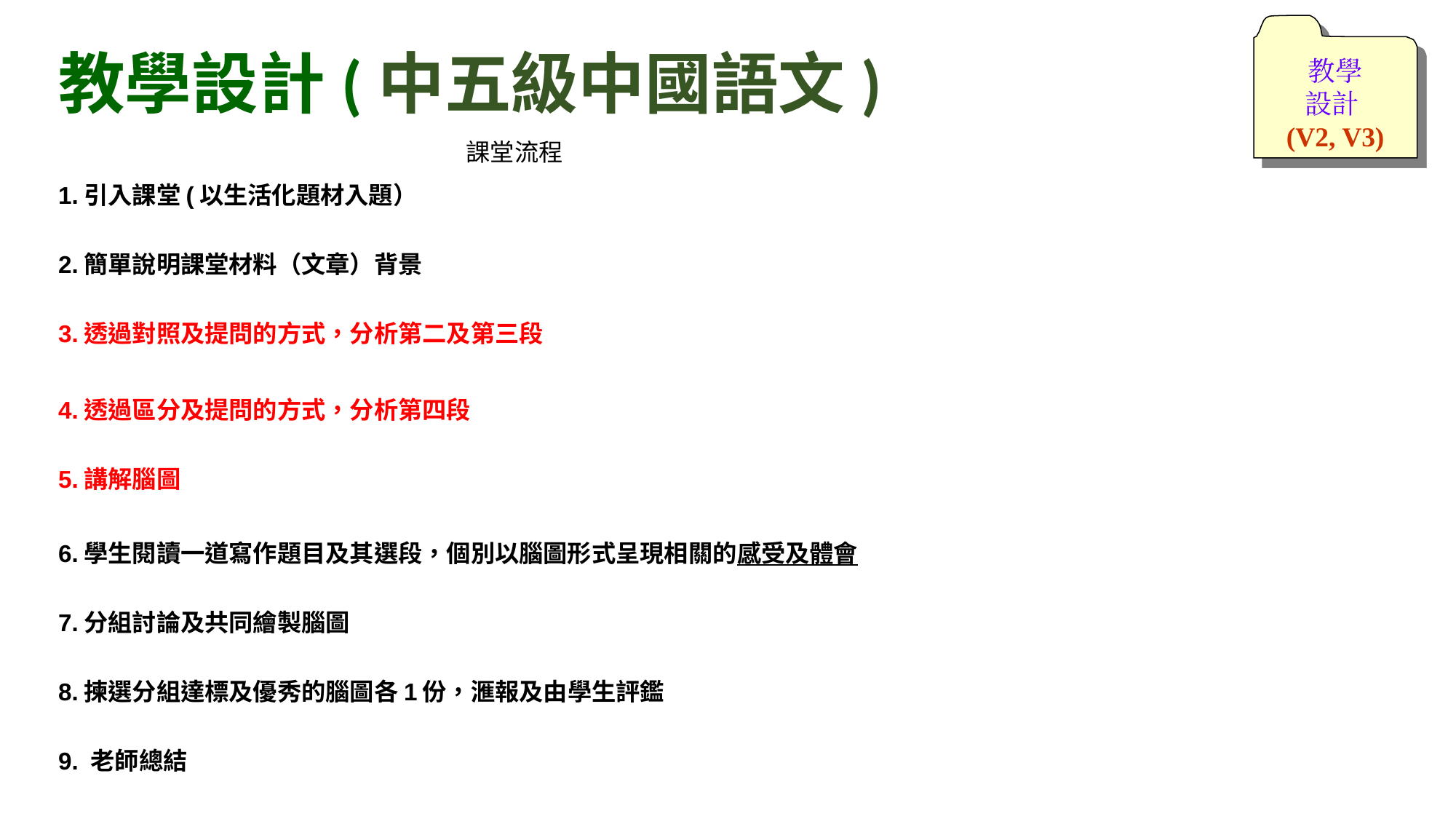

教學
設計
(V2, V3)

# 教學設計(中五級中國語文)
| 課堂流程 |
| --- |
| 1.引入課堂(以生活化題材入題） |
| 2.簡單說明課堂材料（文章）背景 |
| 3.透過對照及提問的方式，分析第二及第三段 |
| 4.透過區分及提問的方式，分析第四段 |
| 5.講解腦圖 |
| 6.學生閱讀一道寫作題目及其選段，個別以腦圖形式呈現相關的感受及體會 |
| 7.分組討論及共同繪製腦圖 |
| 8.揀選分組達標及優秀的腦圖各1份，滙報及由學生評鑑 |
| 9. 老師總結 |